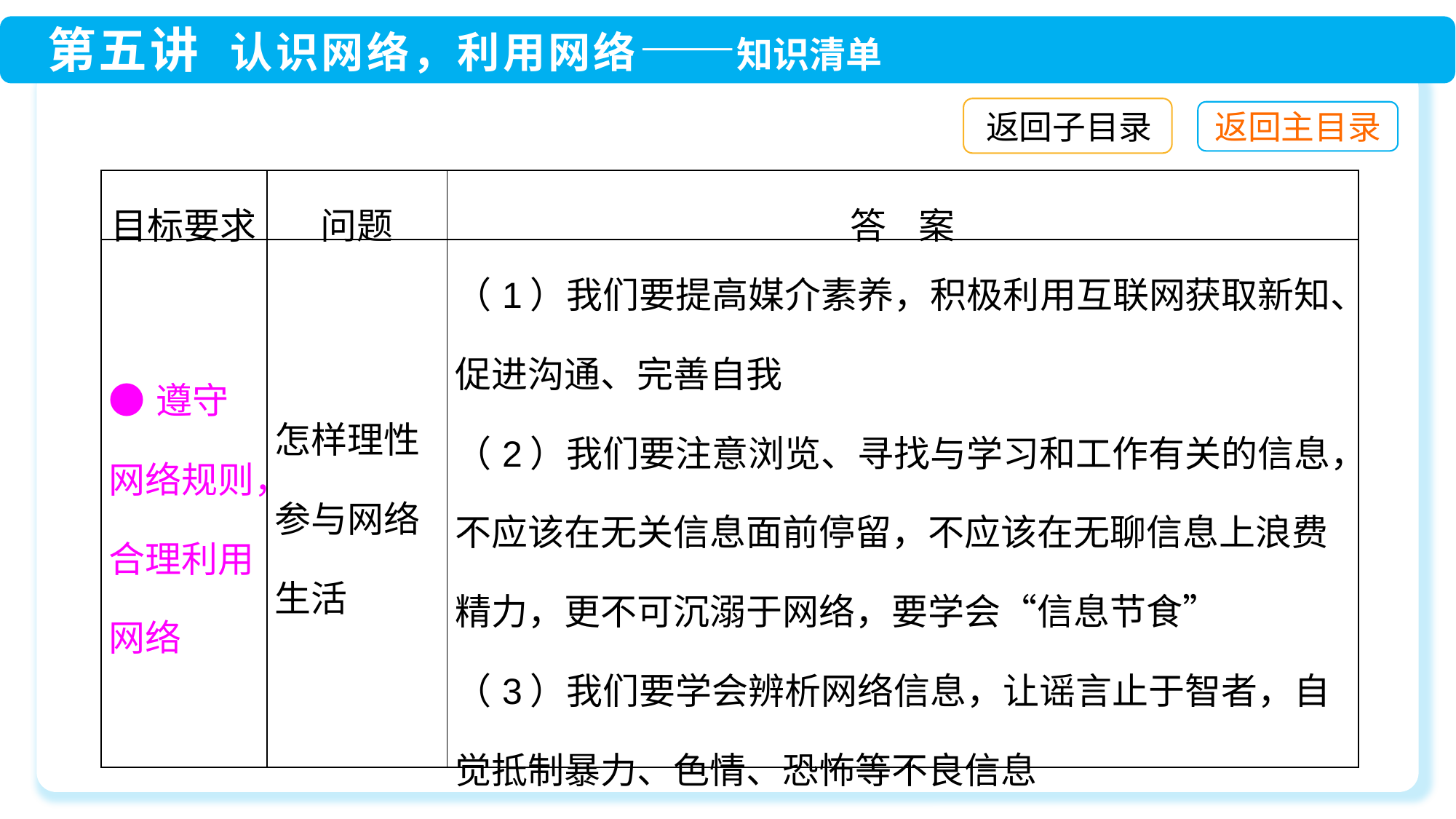

返回子目录
| 目标要求 | 问题 | 答 案 |
| --- | --- | --- |
| ●遵守网络规则，合理利用网络 | 怎样理性参与网络生活 | （1）我们要提高媒介素养，积极利用互联网获取新知、促进沟通、完善自我 （2）我们要注意浏览、寻找与学习和工作有关的信息，不应该在无关信息面前停留，不应该在无聊信息上浪费精力，更不可沉溺于网络，要学会“信息节食” （3）我们要学会辨析网络信息，让谣言止于智者，自觉抵制暴力、色情、恐怖等不良信息 （4）自觉遵守道德和法律，做一名负责的网络参与者 |